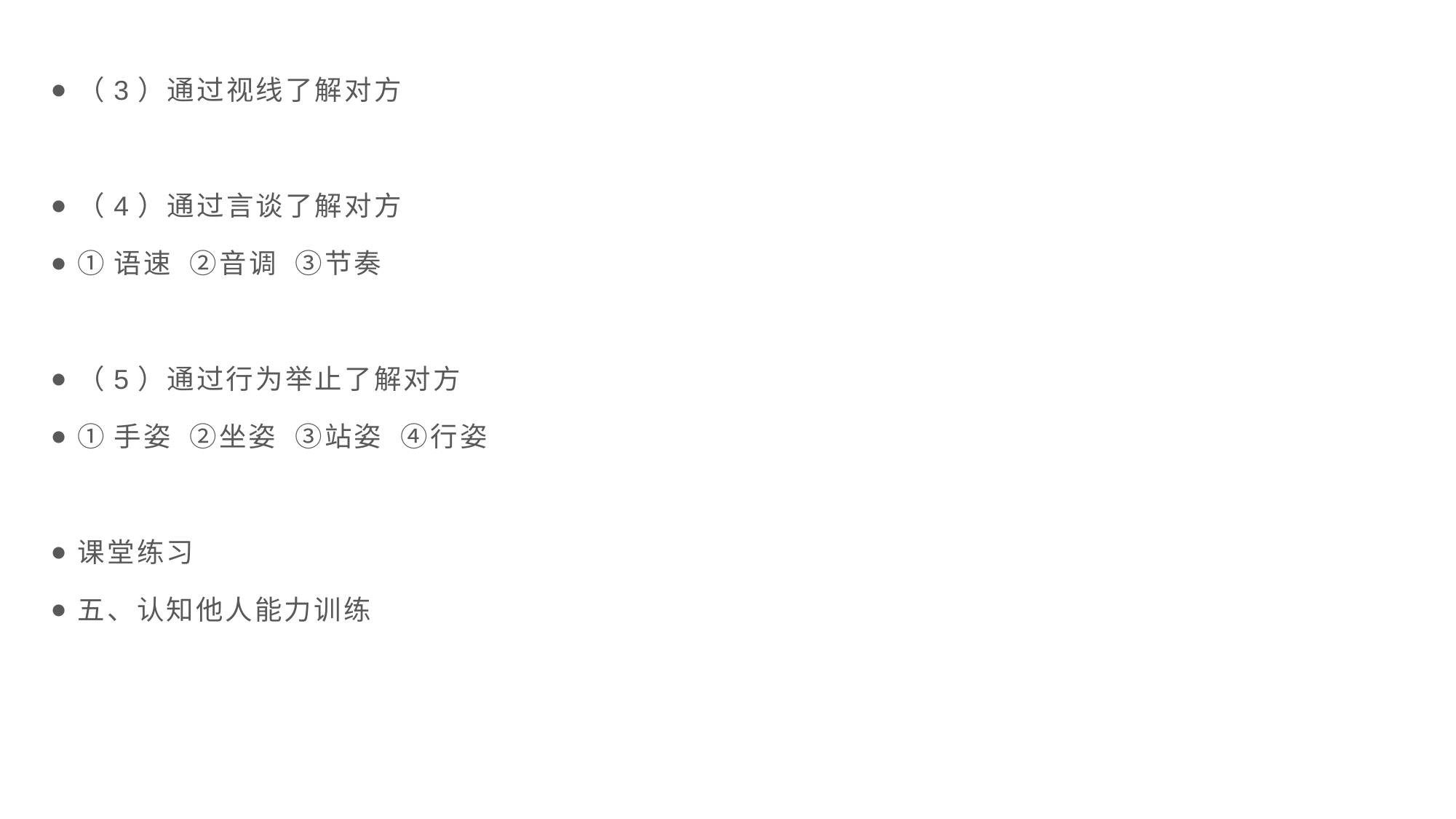

（3）通过视线了解对方

（4）通过言谈了解对方
①语速  ②音调  ③节奏

（5）通过行为举止了解对方
①手姿  ②坐姿  ③站姿  ④行姿

课堂练习
五、认知他人能力训练